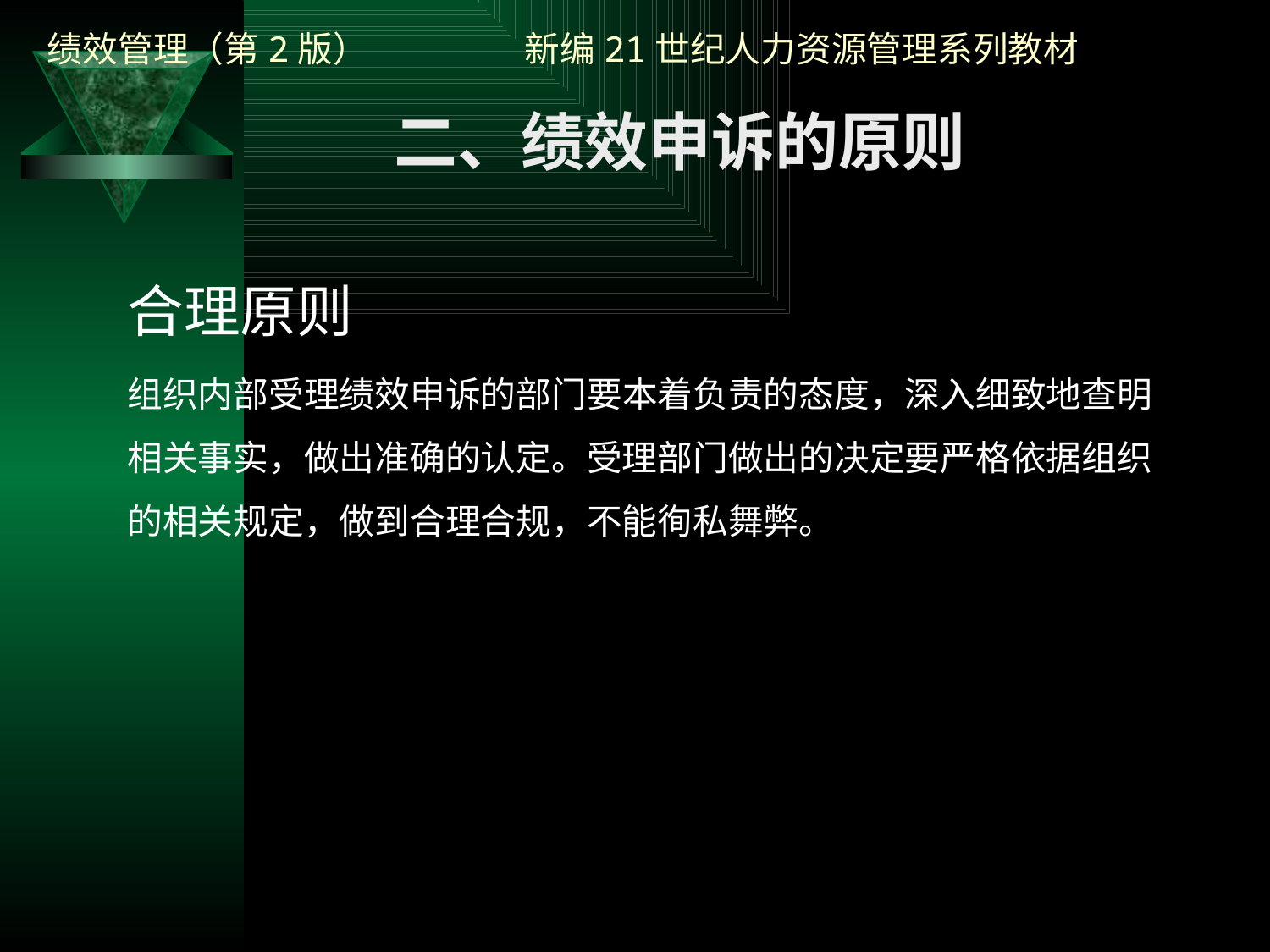

二、绩效申诉的原则
合理原则
组织内部受理绩效申诉的部门要本着负责的态度，深入细致地查明相关事实，做出准确的认定。受理部门做出的决定要严格依据组织的相关规定，做到合理合规，不能徇私舞弊。